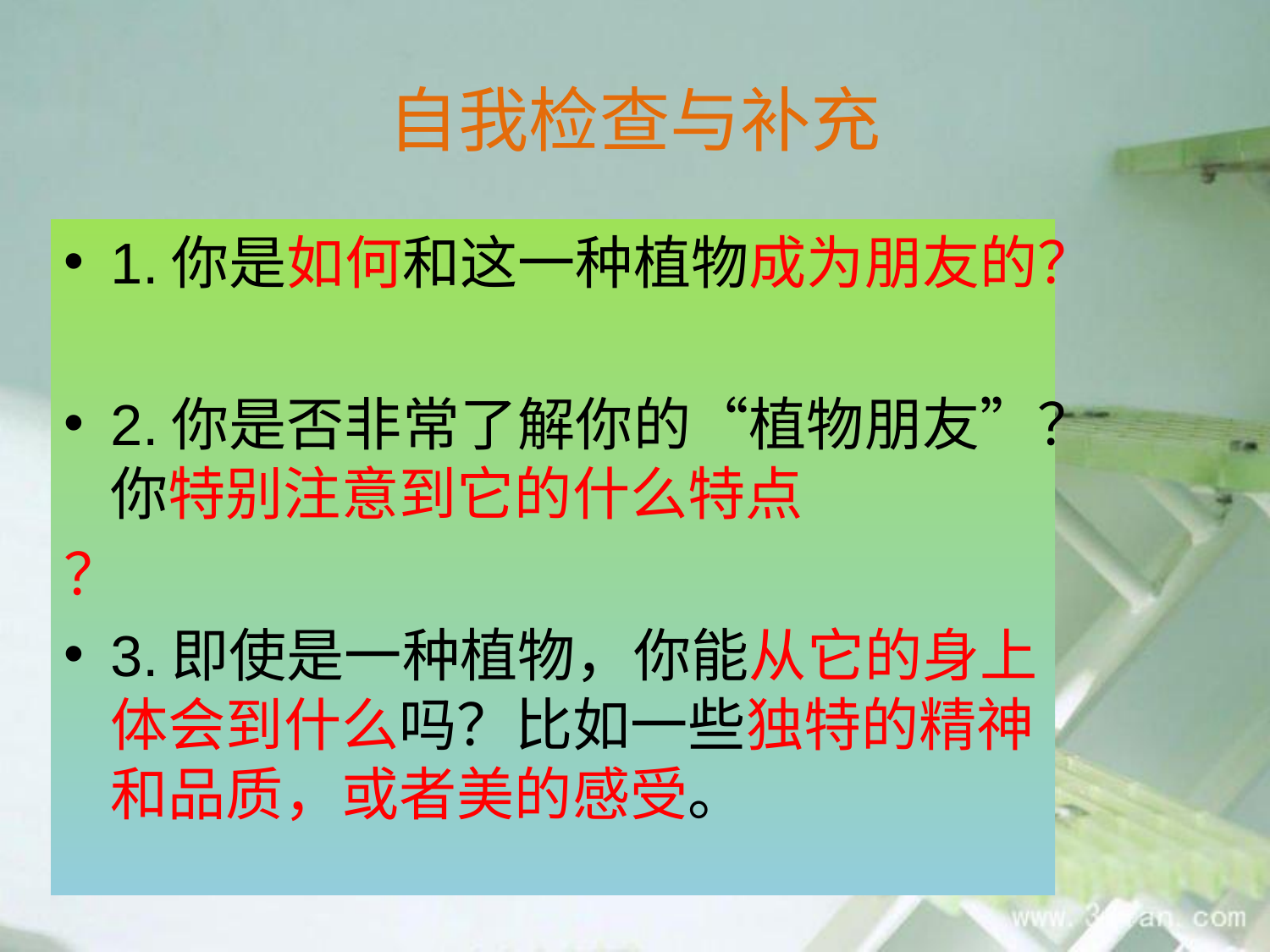

# 自我检查与补充
1.你是如何和这一种植物成为朋友的？

2.你是否非常了解你的“植物朋友”？你特别注意到它的什么特点
？
3.即使是一种植物，你能从它的身上体会到什么吗？比如一些独特的精神和品质，或者美的感受。